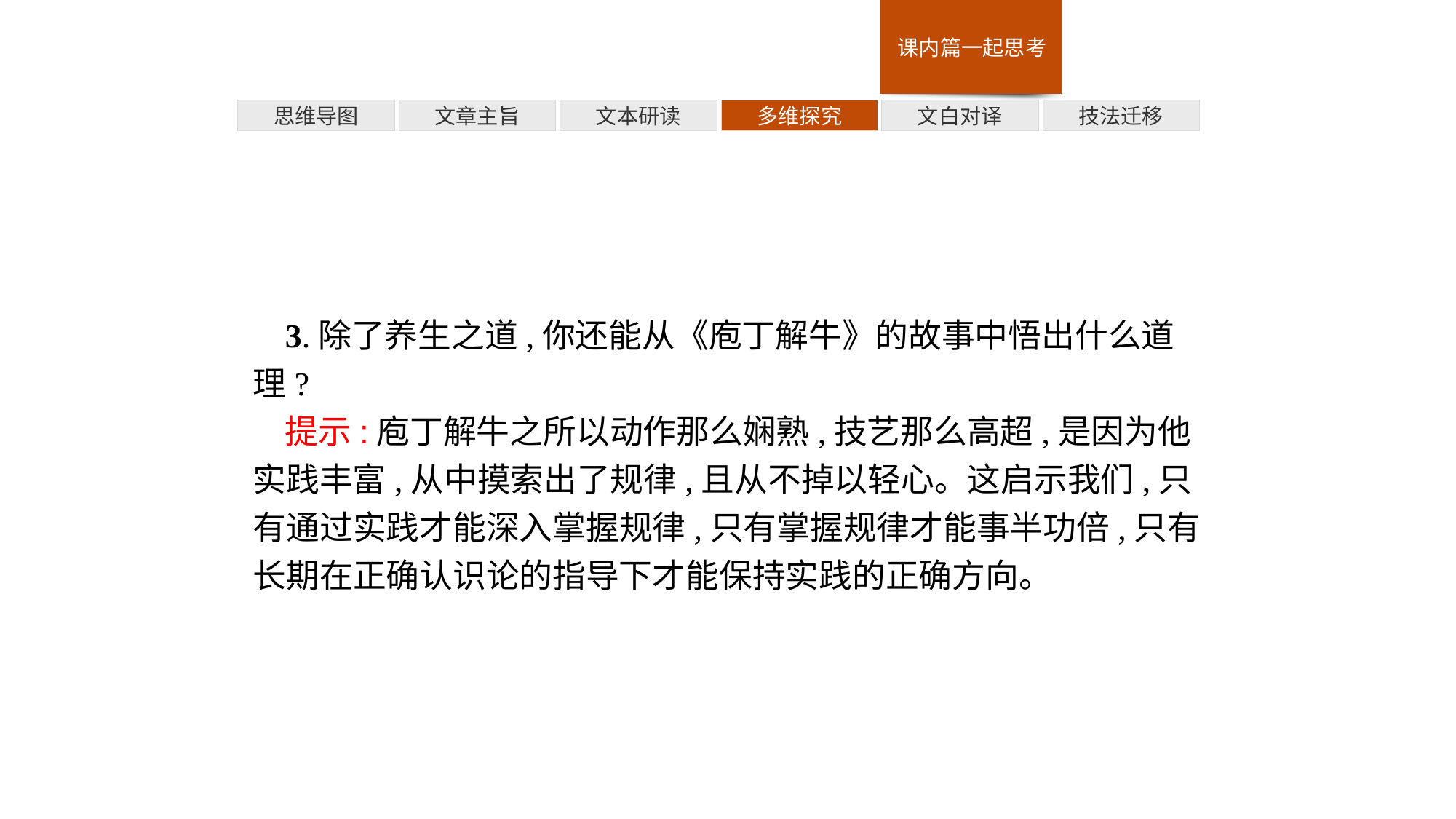

多维探究
技法迁移
思维导图
文章主旨
文本研读
文白对译
3.除了养生之道,你还能从《庖丁解牛》的故事中悟出什么道理?
提示:庖丁解牛之所以动作那么娴熟,技艺那么高超,是因为他实践丰富,从中摸索出了规律,且从不掉以轻心。这启示我们,只有通过实践才能深入掌握规律,只有掌握规律才能事半功倍,只有长期在正确认识论的指导下才能保持实践的正确方向。